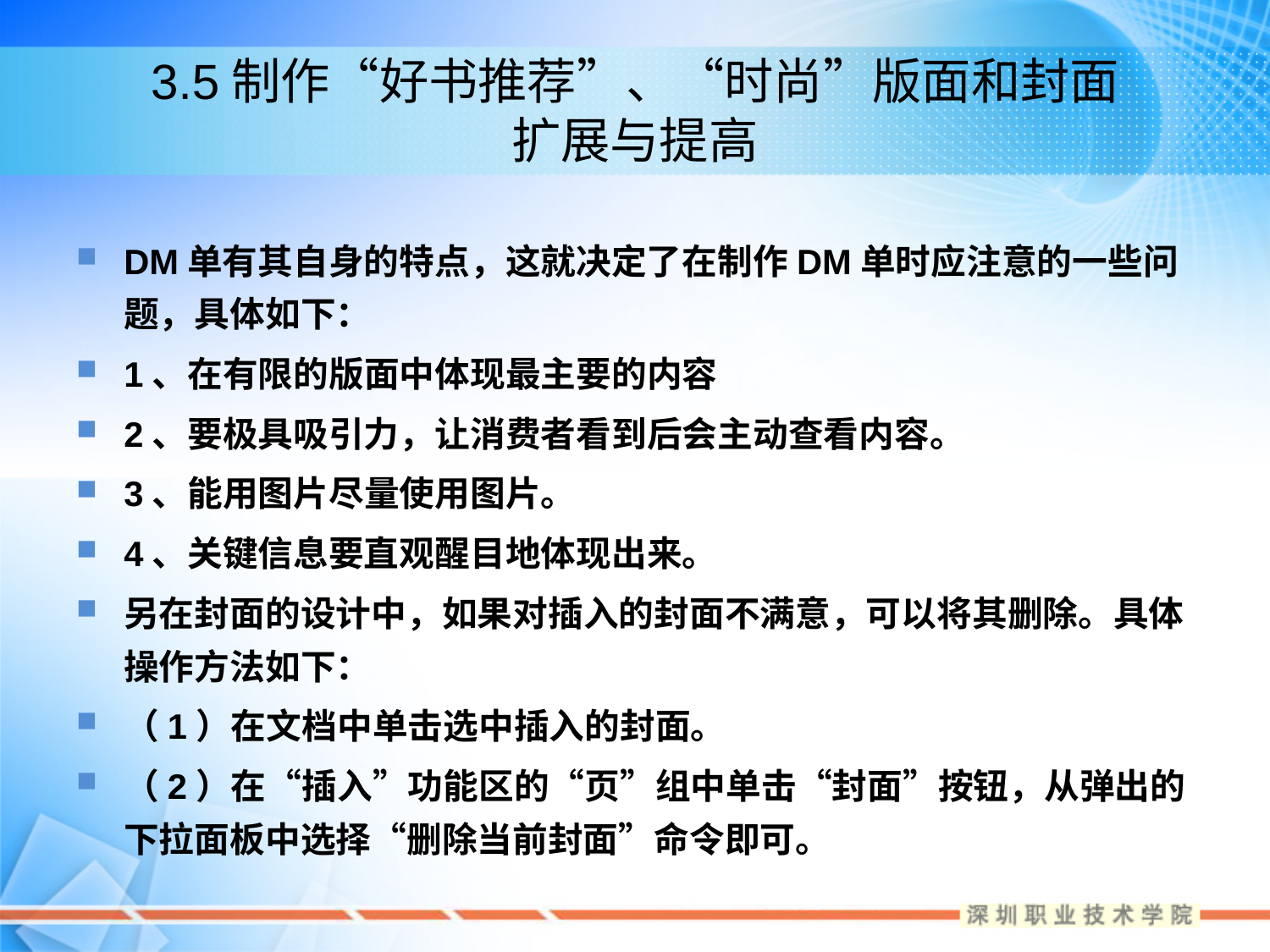

# 3.5制作“好书推荐”、“时尚”版面和封面 扩展与提高
DM单有其自身的特点，这就决定了在制作DM单时应注意的一些问题，具体如下：
1、在有限的版面中体现最主要的内容
2、要极具吸引力，让消费者看到后会主动查看内容。
3、能用图片尽量使用图片。
4、关键信息要直观醒目地体现出来。
另在封面的设计中，如果对插入的封面不满意，可以将其删除。具体操作方法如下：
（1）在文档中单击选中插入的封面。
（2）在“插入”功能区的“页”组中单击“封面”按钮，从弹出的下拉面板中选择“删除当前封面”命令即可。